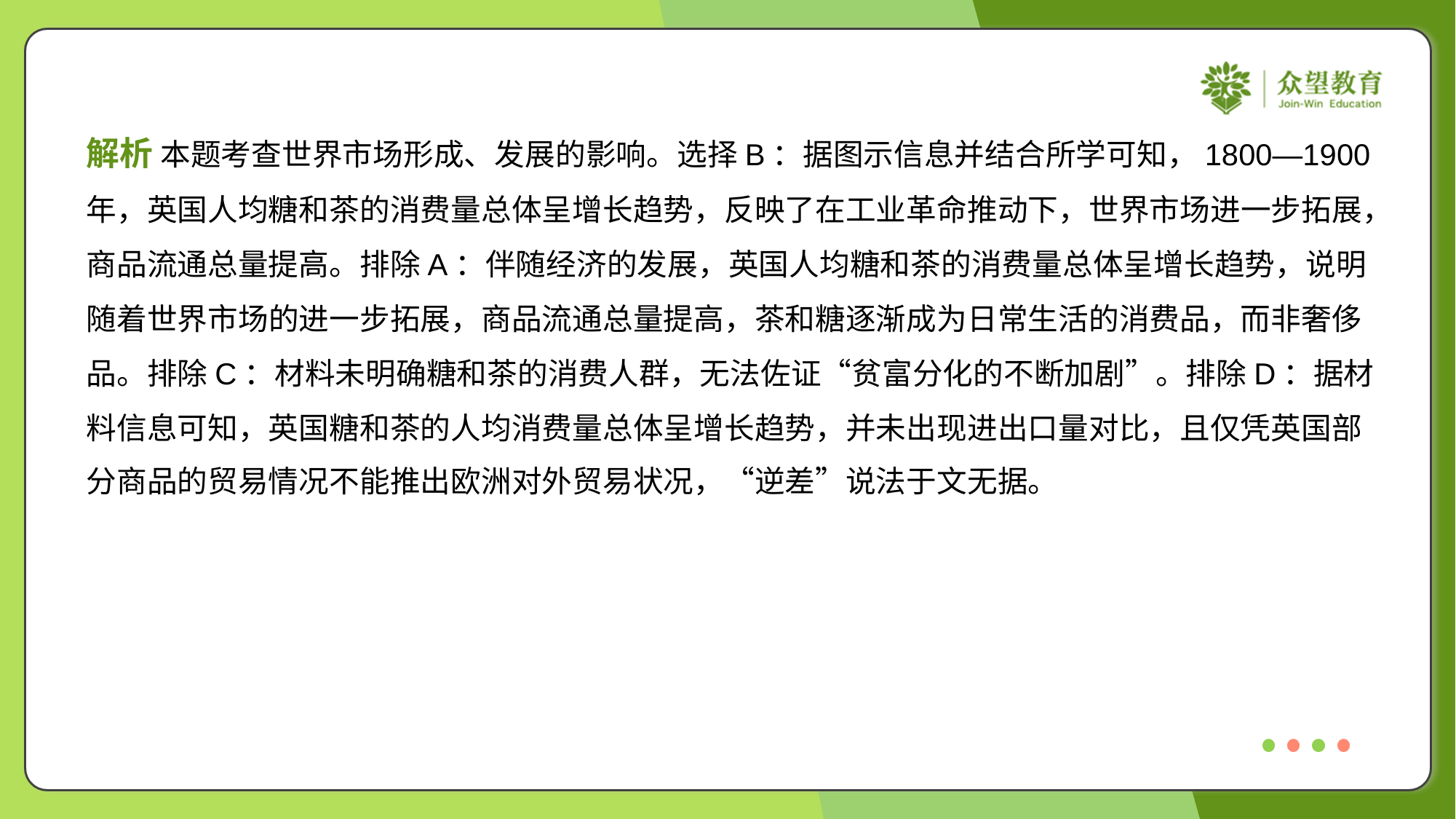

解析 本题考查世界市场形成、发展的影响。选择B：据图示信息并结合所学可知，1800—1900
年，英国人均糖和茶的消费量总体呈增长趋势，反映了在工业革命推动下，世界市场进一步拓展，
商品流通总量提高。排除A：伴随经济的发展，英国人均糖和茶的消费量总体呈增长趋势，说明
随着世界市场的进一步拓展，商品流通总量提高，茶和糖逐渐成为日常生活的消费品，而非奢侈
品。排除C：材料未明确糖和茶的消费人群，无法佐证“贫富分化的不断加剧”。排除D：据材
料信息可知，英国糖和茶的人均消费量总体呈增长趋势，并未出现进出口量对比，且仅凭英国部
分商品的贸易情况不能推出欧洲对外贸易状况，“逆差”说法于文无据。